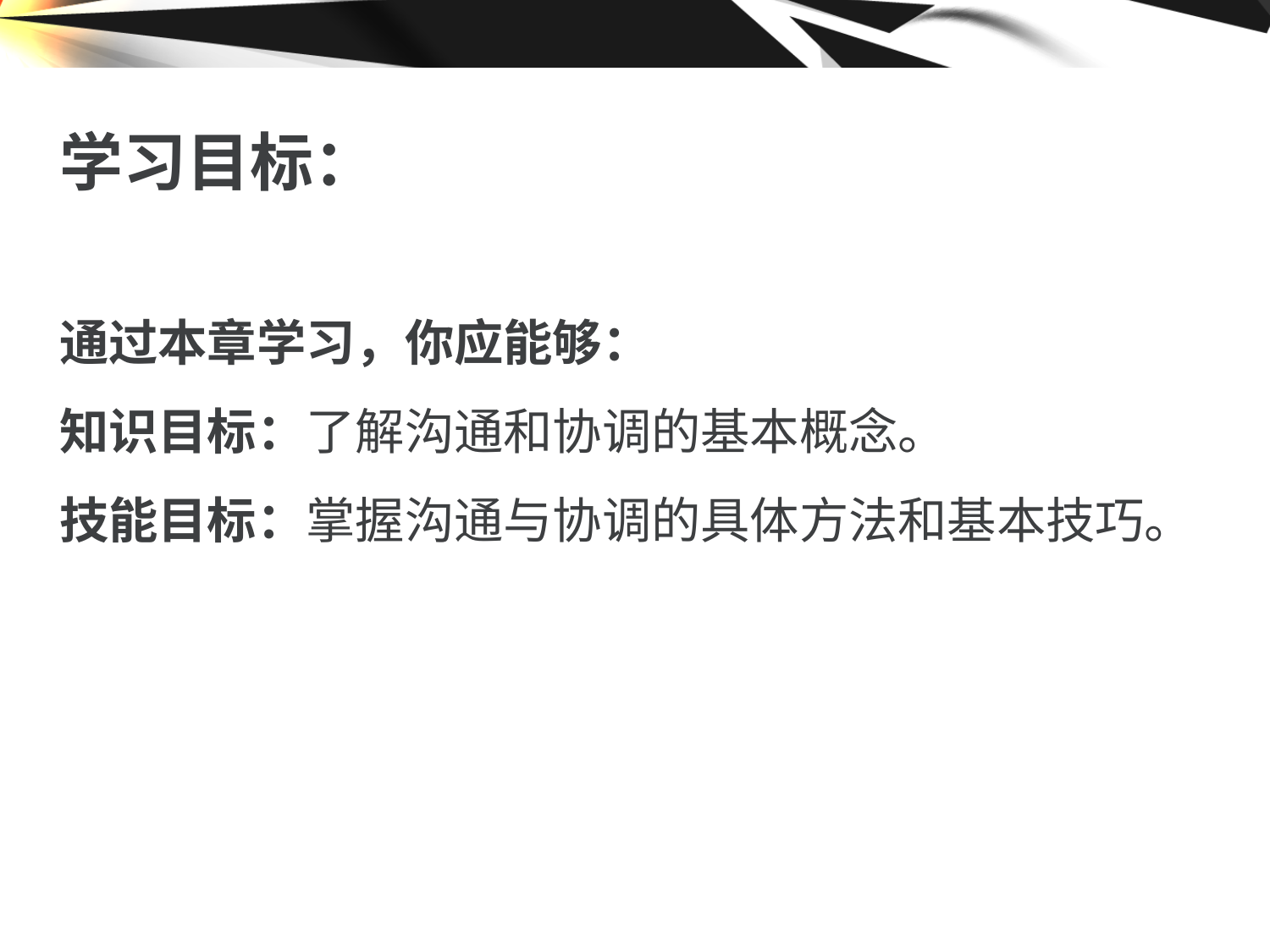

学习目标：
通过本章学习，你应能够：
知识目标：了解沟通和协调的基本概念。
技能目标：掌握沟通与协调的具体方法和基本技巧。